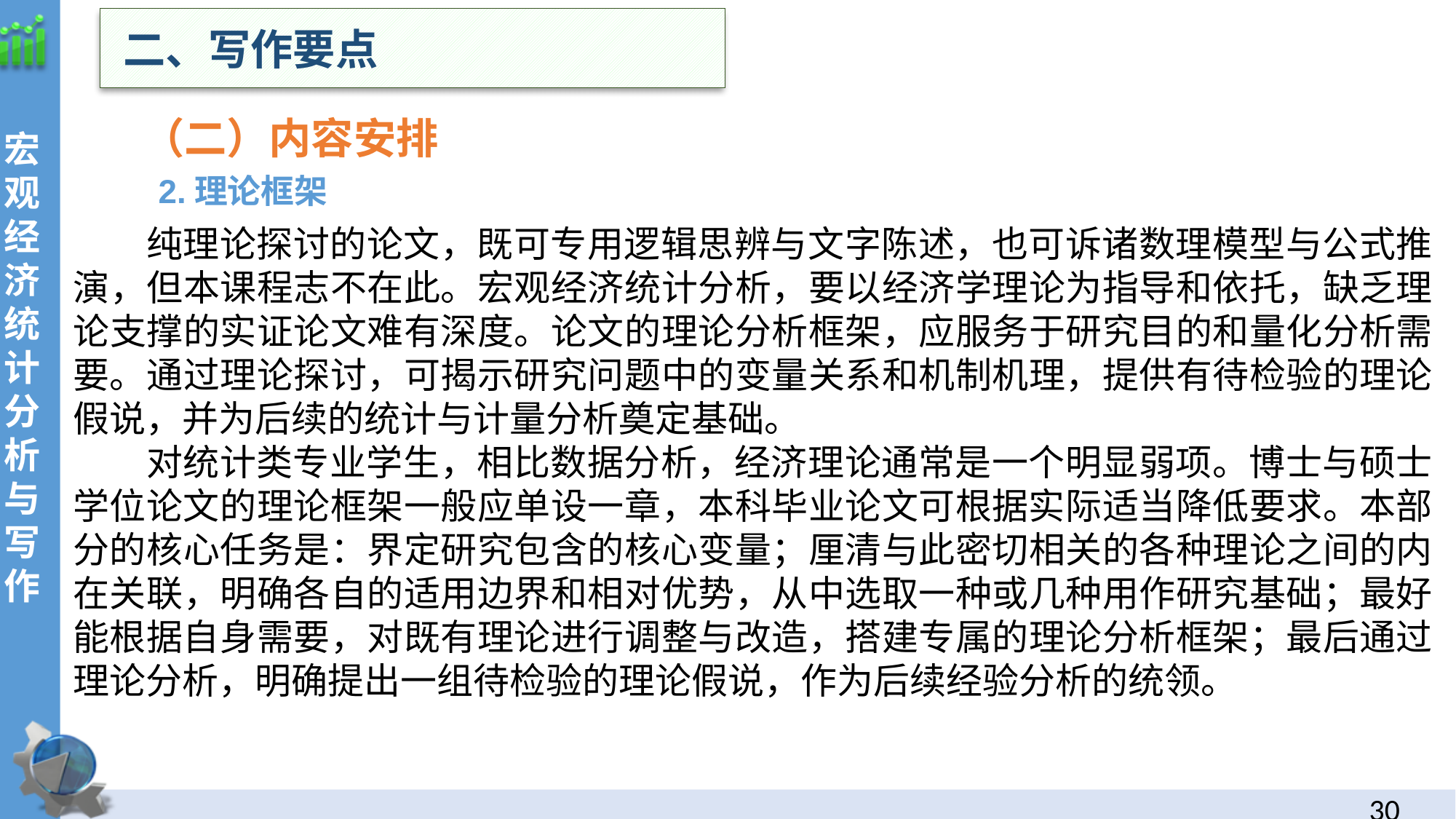

二、写作要点
 （二）内容安排
2.理论框架

纯理论探讨的论文，既可专用逻辑思辨与文字陈述，也可诉诸数理模型与公式推演，但本课程志不在此。宏观经济统计分析，要以经济学理论为指导和依托，缺乏理论支撑的实证论文难有深度。论文的理论分析框架，应服务于研究目的和量化分析需要。通过理论探讨，可揭示研究问题中的变量关系和机制机理，提供有待检验的理论假说，并为后续的统计与计量分析奠定基础。
对统计类专业学生，相比数据分析，经济理论通常是一个明显弱项。博士与硕士学位论文的理论框架一般应单设一章，本科毕业论文可根据实际适当降低要求。本部分的核心任务是：界定研究包含的核心变量；厘清与此密切相关的各种理论之间的内在关联，明确各自的适用边界和相对优势，从中选取一种或几种用作研究基础；最好能根据自身需要，对既有理论进行调整与改造，搭建专属的理论分析框架；最后通过理论分析，明确提出一组待检验的理论假说，作为后续经验分析的统领。

30